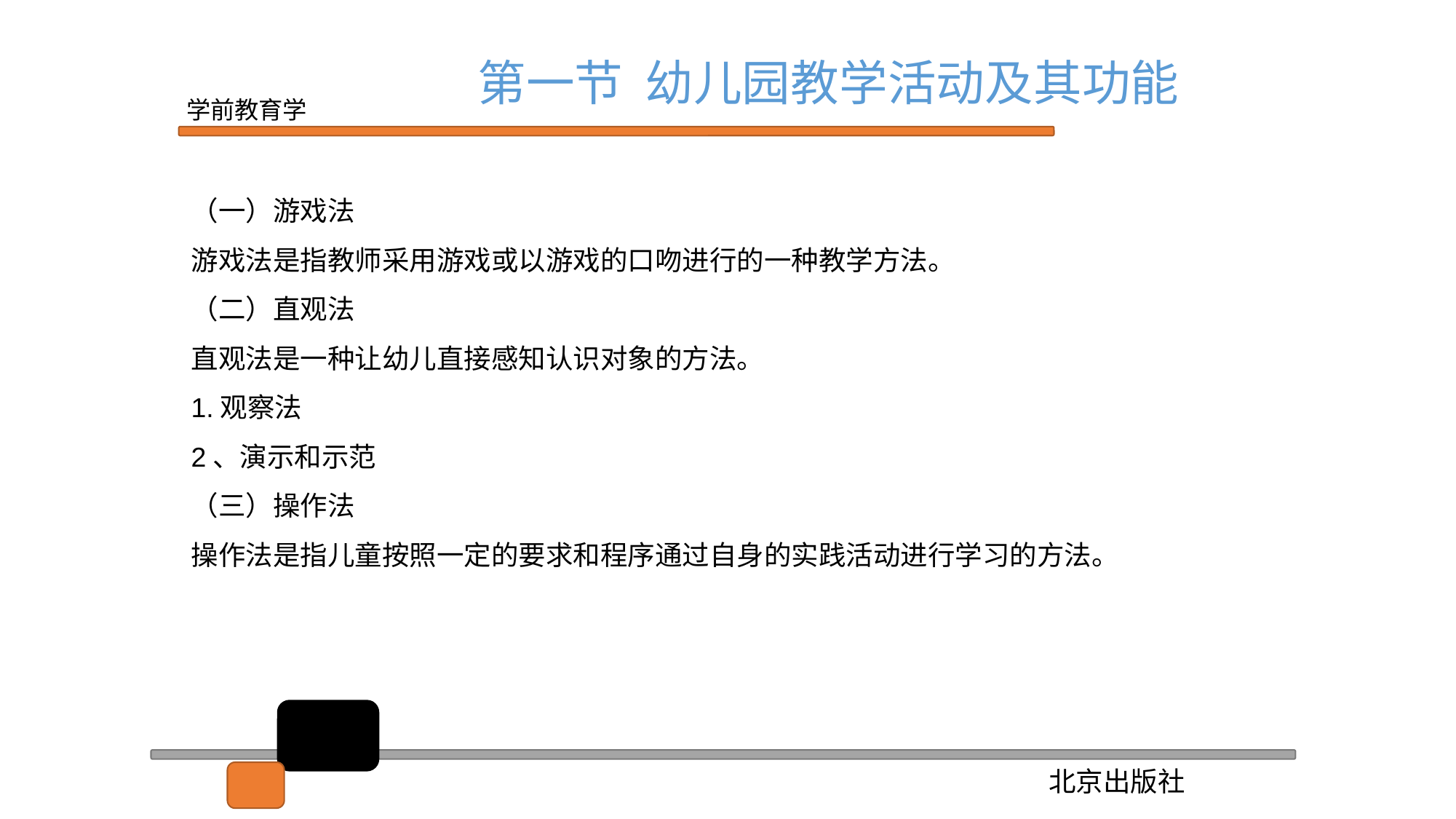

第一节  幼儿园教学活动及其功能

（一）游戏法
游戏法是指教师采用游戏或以游戏的口吻进行的一种教学方法。
（二）直观法
直观法是一种让幼儿直接感知认识对象的方法。
1.观察法
2、演示和示范
（三）操作法
操作法是指儿童按照一定的要求和程序通过自身的实践活动进行学习的方法。